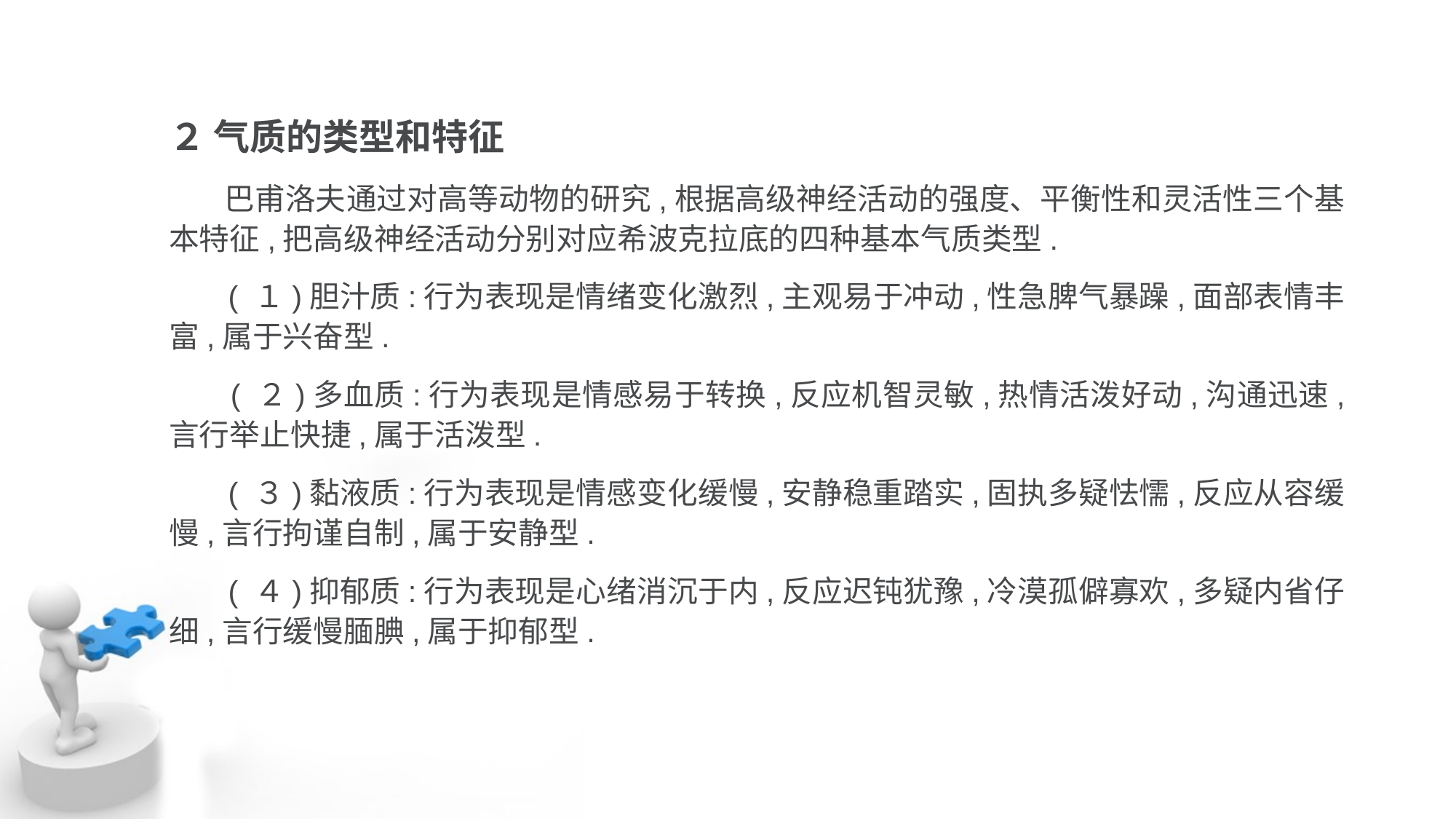

２ 气质的类型和特征
       巴甫洛夫通过对高等动物的研究,根据高级神经活动的强度、平衡性和灵活性三个基 本特征,把高级神经活动分别对应希波克拉底的四种基本气质类型.
       ( １)胆汁质:行为表现是情绪变化激烈,主观易于冲动,性急脾气暴躁,面部表情丰 富,属于兴奋型.
       ( ２)多血质:行为表现是情感易于转换,反应机智灵敏,热情活泼好动,沟通迅速, 言行举止快捷,属于活泼型.
       ( ３)黏液质:行为表现是情感变化缓慢,安静稳重踏实,固执多疑怯懦,反应从容缓 慢,言行拘谨自制,属于安静型.
       ( ４)抑郁质:行为表现是心绪消沉于内,反应迟钝犹豫,冷漠孤僻寡欢,多疑内省仔 细,言行缓慢腼腆,属于抑郁型.